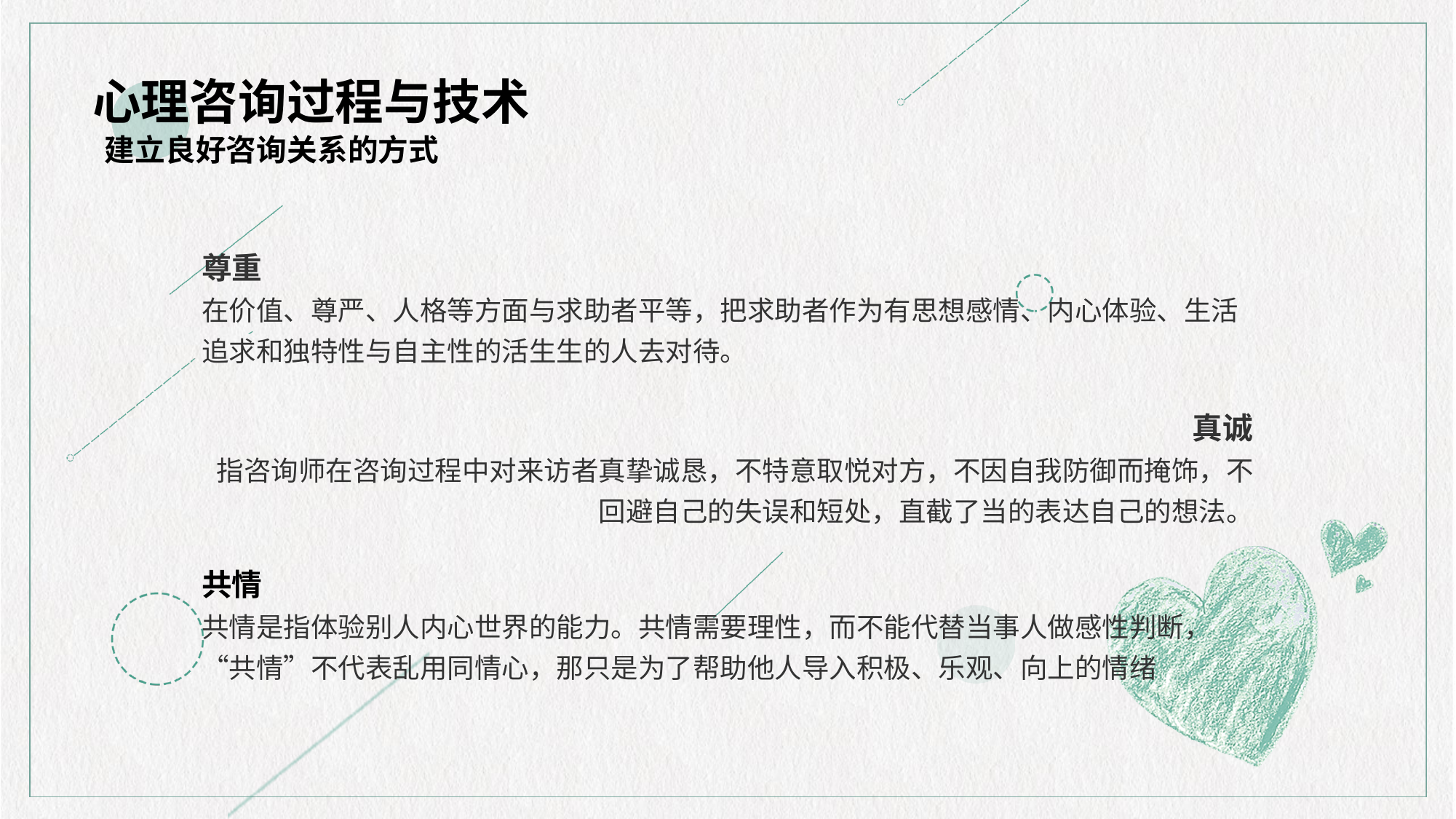

心理咨询过程与技术
建立良好咨询关系的方式
尊重
在价值、尊严、人格等方面与求助者平等，把求助者作为有思想感情、内心体验、生活追求和独特性与自主性的活生生的人去对待。
真诚
指咨询师在咨询过程中对来访者真挚诚恳，不特意取悦对方，不因自我防御而掩饰，不回避自己的失误和短处，直截了当的表达自己的想法。
共情
共情是指体验别人内心世界的能力。共情需要理性，而不能代替当事人做感性判断， “共情”不代表乱用同情心，那只是为了帮助他人导入积极、乐观、向上的情绪